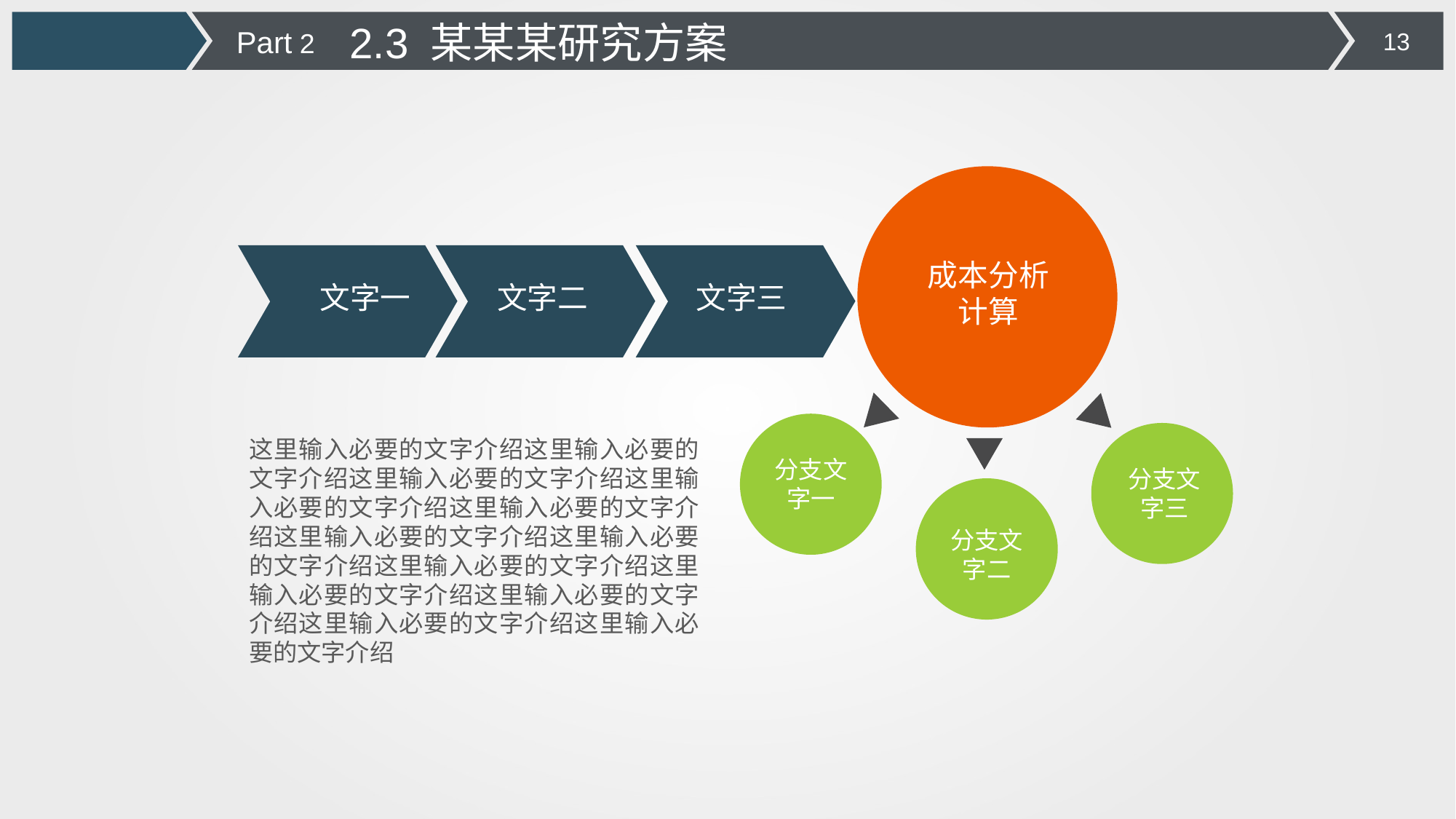

2.3 某某某研究方案
Part 2

成本分析计算
文字一
文字二
文字三

这里输入必要的文字介绍这里输入必要的文字介绍这里输入必要的文字介绍这里输入必要的文字介绍这里输入必要的文字介绍这里输入必要的文字介绍这里输入必要的文字介绍这里输入必要的文字介绍这里输入必要的文字介绍这里输入必要的文字介绍这里输入必要的文字介绍这里输入必要的文字介绍

分支文字一
分支文字三

分支文字二